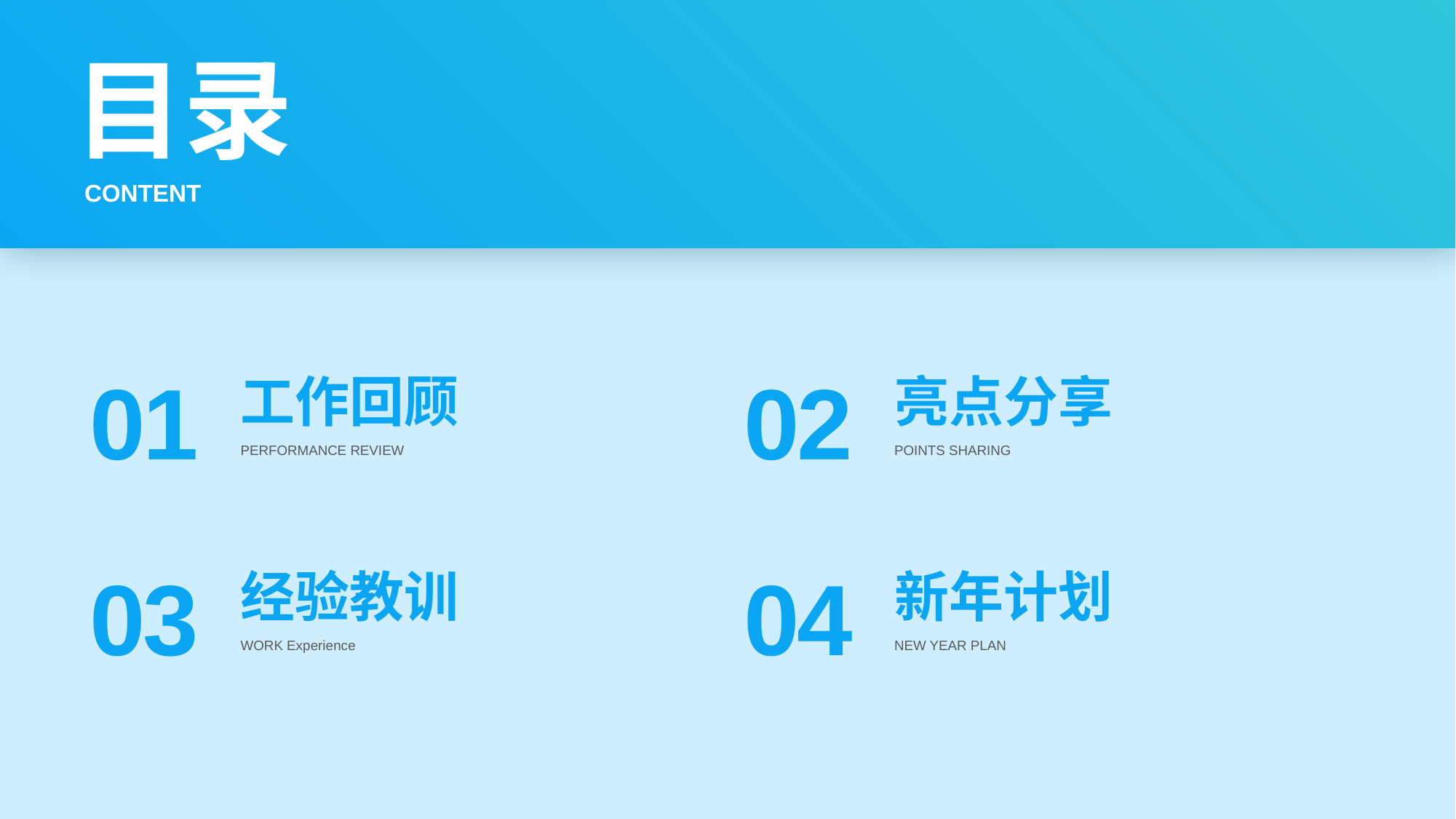

工作回顾
亮点分享
01
02
PERFORMANCE REVIEW
POINTS SHARING
经验教训
新年计划
03
04
WORK Experience
NEW YEAR PLAN